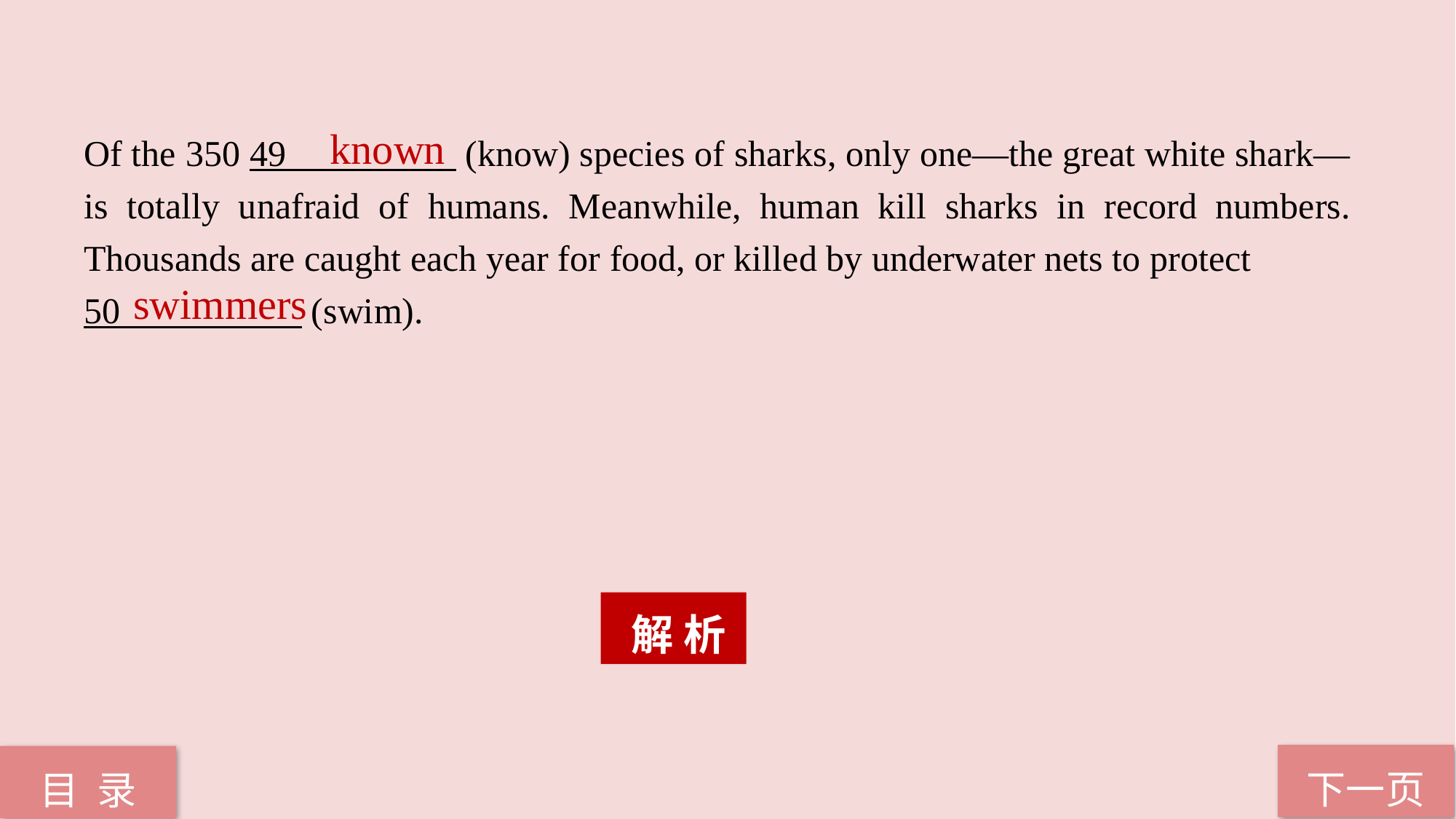

known
Of the 350 49                   (know) species of sharks, only one—the great white shark—is totally unafraid of humans. Meanwhile, human kill sharks in record numbers. Thousands are caught each year for food, or killed by underwater nets to protect
50                     (swim).
 swimmers
 解 析